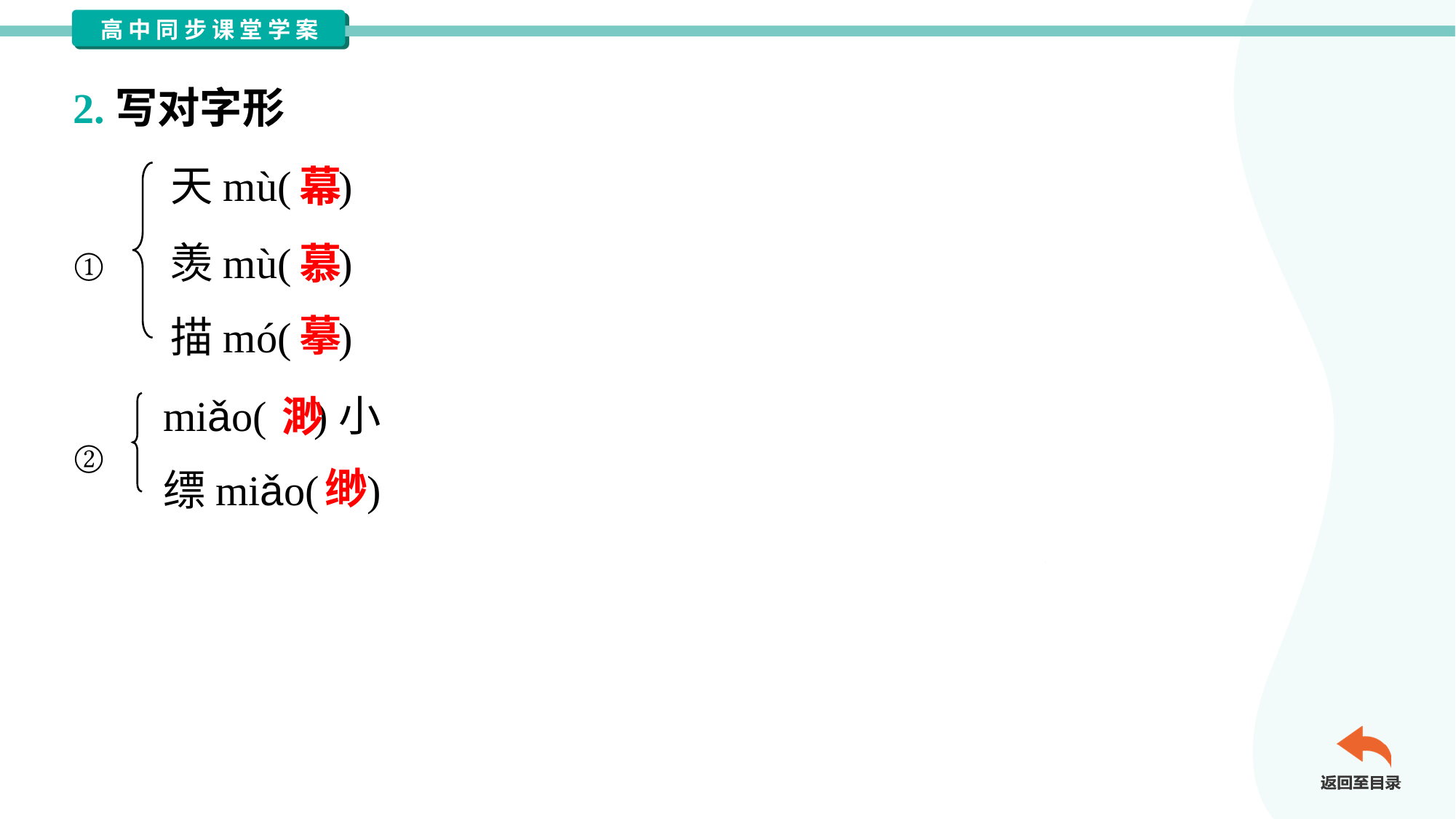

2.写对字形
天mù(    )
羡mù(    )
描mó(    )
幕

慕
①

摹
miǎo(    )小
缥miǎo(    )
渺

②

缈